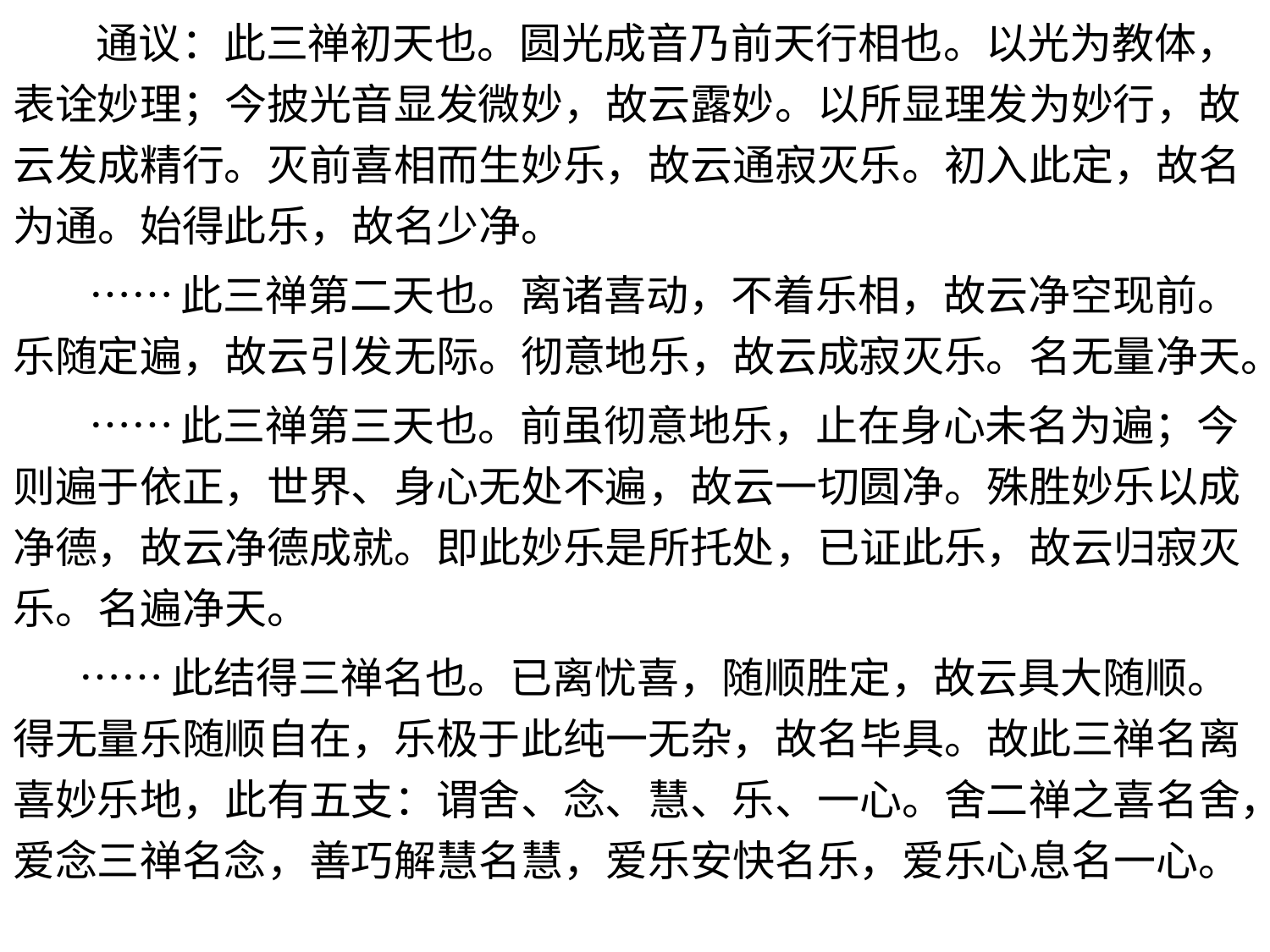

通议：此三禅初天也。圆光成音乃前天行相也。以光为教体，表诠妙理；今披光音显发微妙，故云露妙。以所显理发为妙行，故云发成精行。灭前喜相而生妙乐，故云通寂灭乐。初入此定，故名为通。始得此乐，故名少净。
        ……此三禅第二天也。离诸喜动，不着乐相，故云净空现前。乐随定遍，故云引发无际。彻意地乐，故云成寂灭乐。名无量净天。
        ……此三禅第三天也。前虽彻意地乐，止在身心未名为遍；今则遍于依正，世界、身心无处不遍，故云一切圆净。殊胜妙乐以成净德，故云净德成就。即此妙乐是所托处，已证此乐，故云归寂灭乐。名遍净天。
       ……此结得三禅名也。已离忧喜，随顺胜定，故云具大随顺。得无量乐随顺自在，乐极于此纯一无杂，故名毕具。故此三禅名离喜妙乐地，此有五支：谓舍、念、慧、乐、一心。舍二禅之喜名舍，爱念三禅名念，善巧解慧名慧，爱乐安快名乐，爱乐心息名一心。